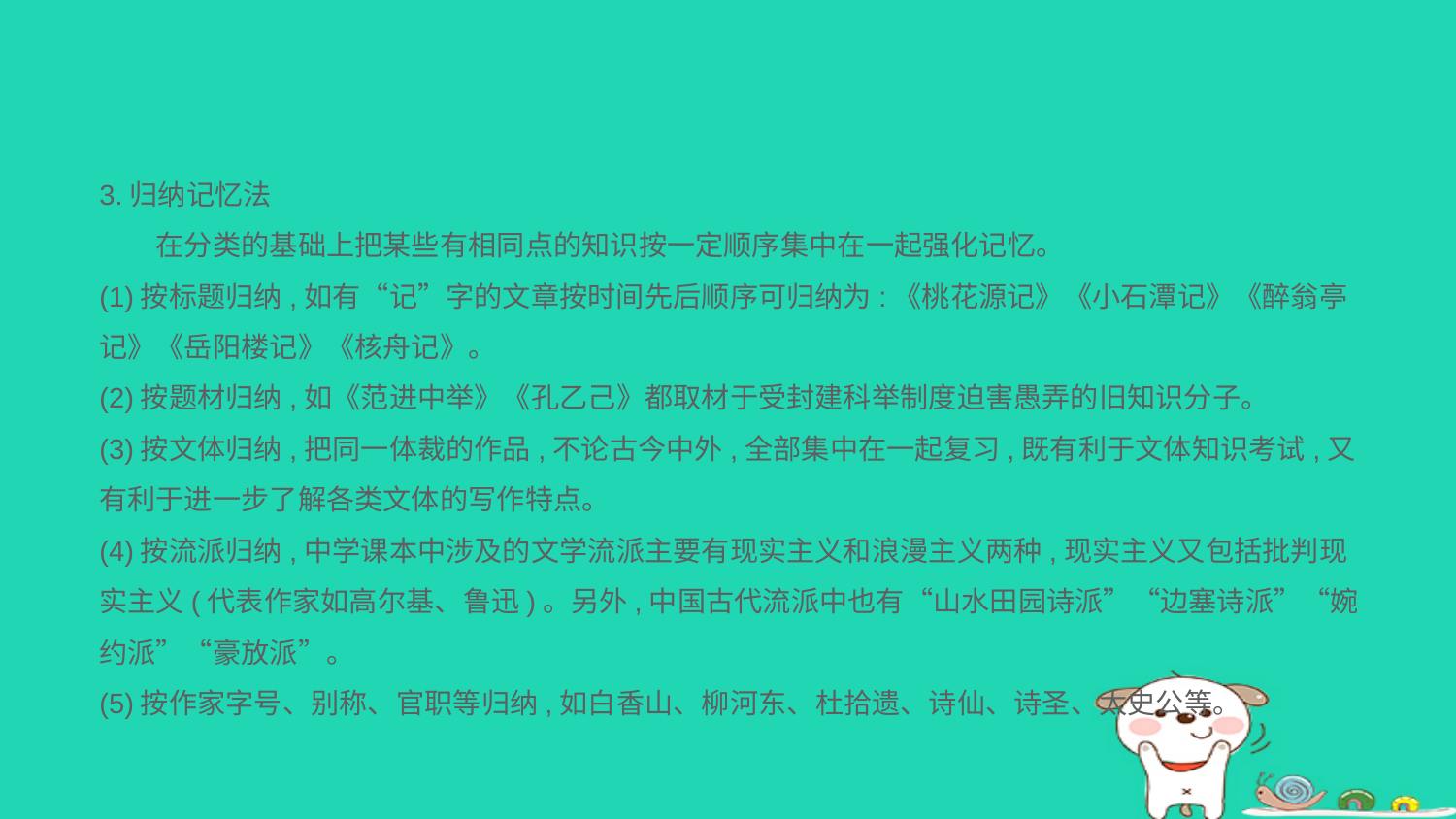

3.归纳记忆法
　　在分类的基础上把某些有相同点的知识按一定顺序集中在一起强化记忆。
(1)按标题归纳,如有“记”字的文章按时间先后顺序可归纳为:《桃花源记》《小石潭记》《醉翁亭记》《岳阳楼记》《核舟记》。
(2)按题材归纳,如《范进中举》《孔乙己》都取材于受封建科举制度迫害愚弄的旧知识分子。
(3)按文体归纳,把同一体裁的作品,不论古今中外,全部集中在一起复习,既有利于文体知识考试,又有利于进一步了解各类文体的写作特点。
(4)按流派归纳,中学课本中涉及的文学流派主要有现实主义和浪漫主义两种,现实主义又包括批判现实主义(代表作家如高尔基、鲁迅)。另外,中国古代流派中也有“山水田园诗派”“边塞诗派”“婉约派”“豪放派”。
(5)按作家字号、别称、官职等归纳,如白香山、柳河东、杜拾遗、诗仙、诗圣、太史公等。